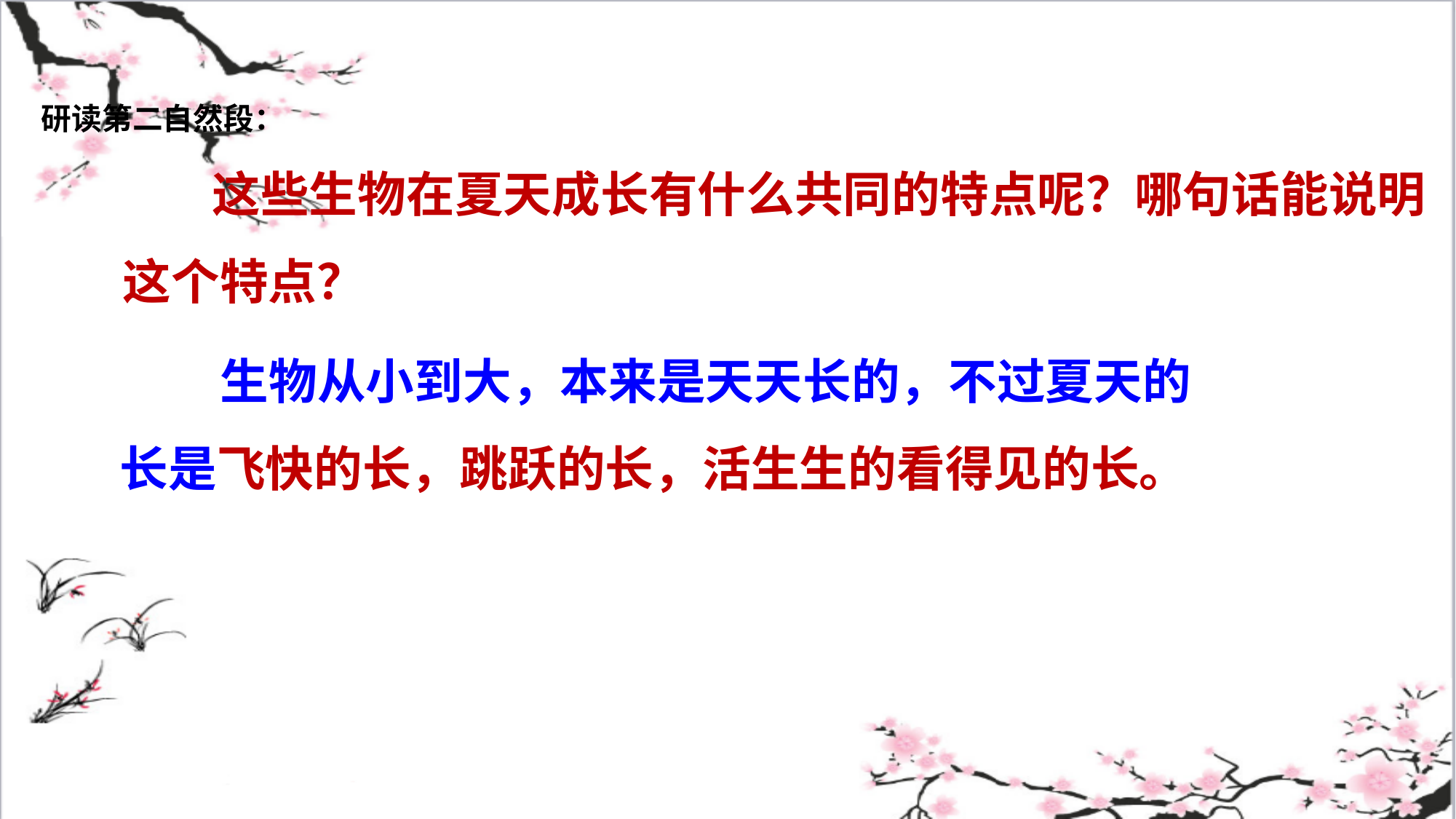

研读第二自然段：
       这些生物在夏天成长有什么共同的特点呢？哪句话能说明这个特点？
        生物从小到大，本来是天天长的，不过夏天的长是飞快的长，跳跃的长，活生生的看得见的长。